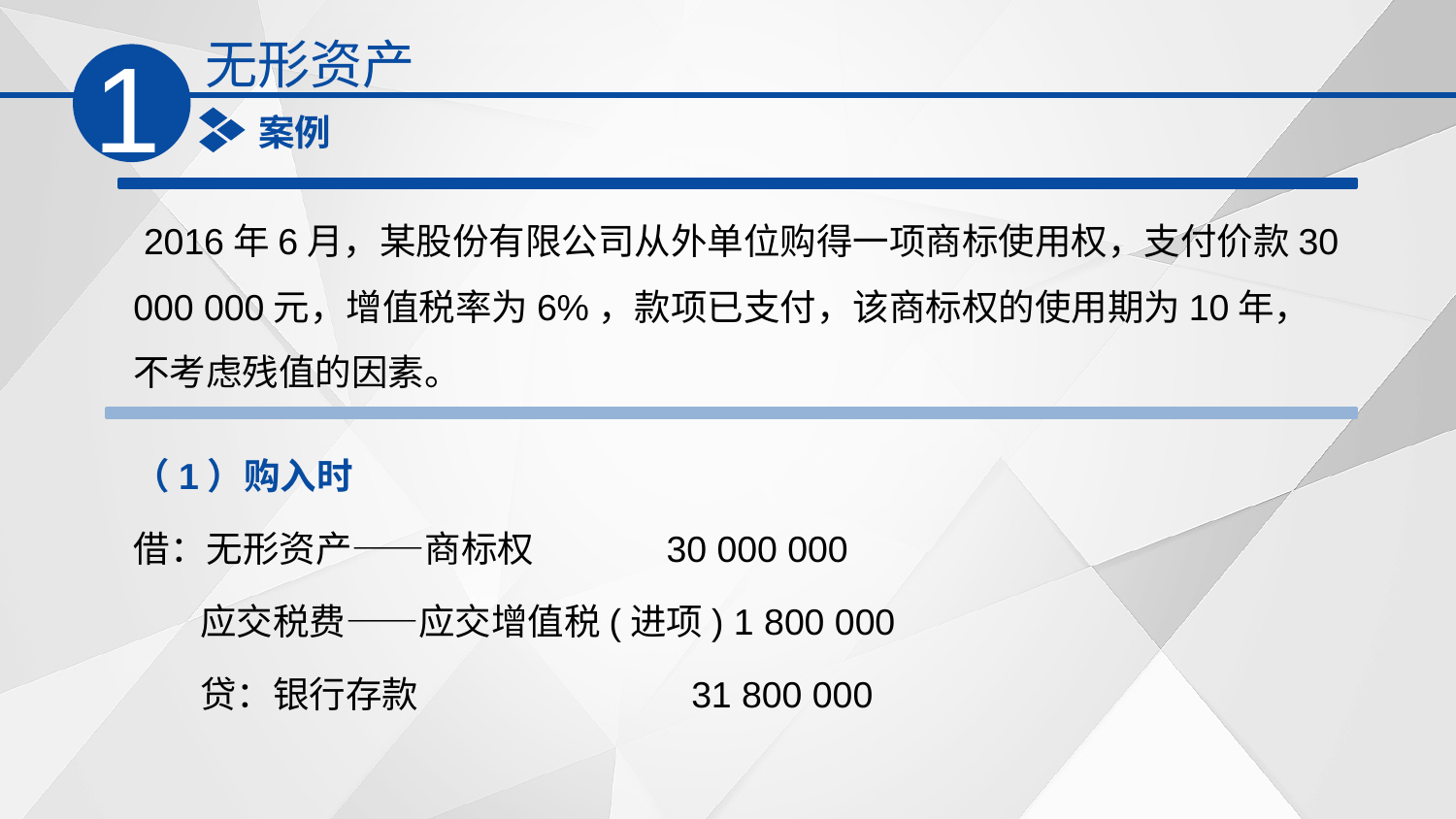

无形资产
1

案例

 2016年6月，某股份有限公司从外单位购得一项商标使用权，支付价款30 000 000元，增值税率为6%，款项已支付，该商标权的使用期为10年，不考虑残值的因素。

（1）购入时
借：无形资产——商标权               30 000 000
       应交税费——应交增值税(进项) 1 800 000
       贷：银行存款                                31 800 000